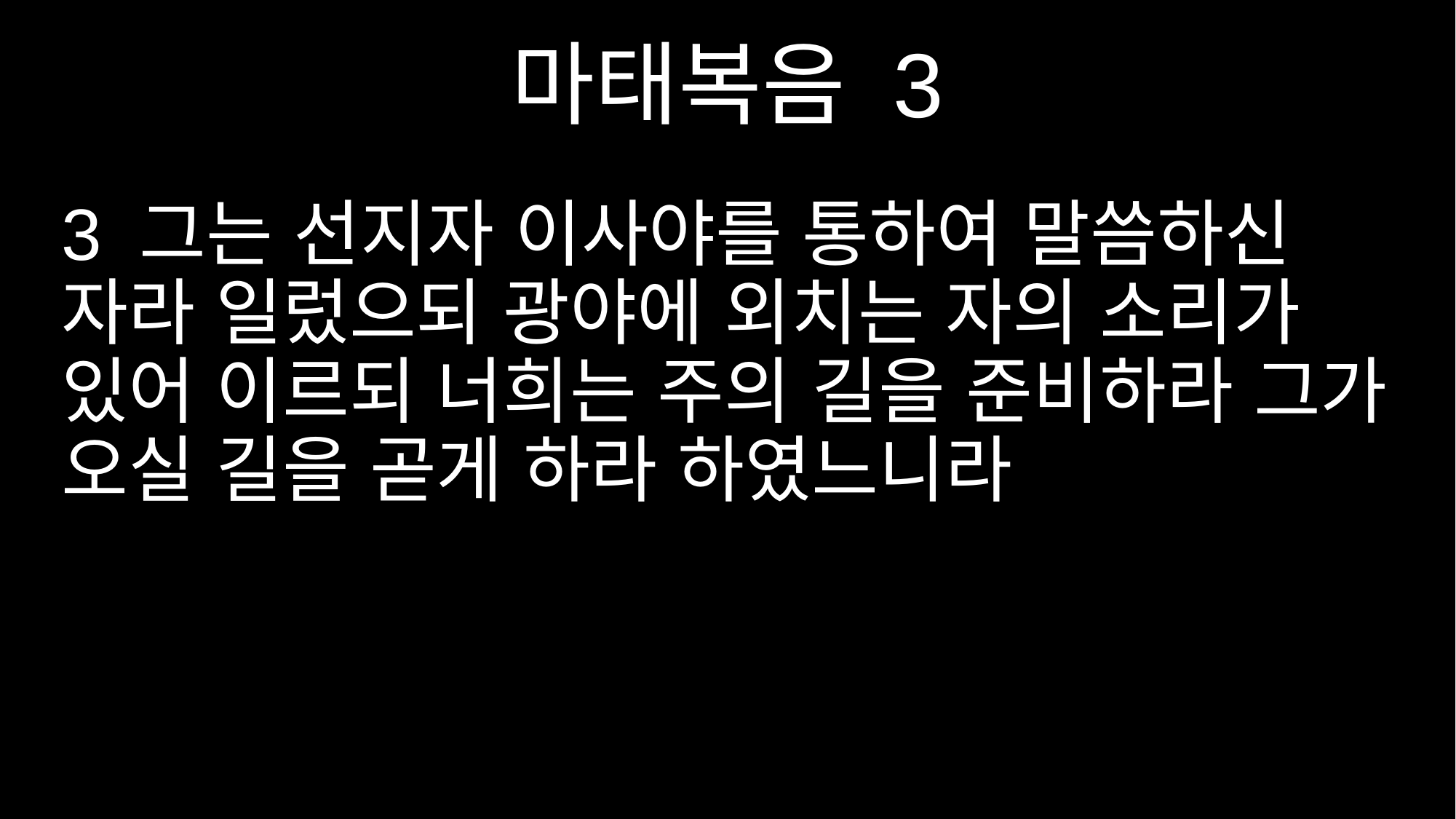

마태복음 3
3 그는 선지자 이사야를 통하여 말씀하신 자라 일렀으되 광야에 외치는 자의 소리가 있어 이르되 너희는 주의 길을 준비하라 그가 오실 길을 곧게 하라 하였느니라